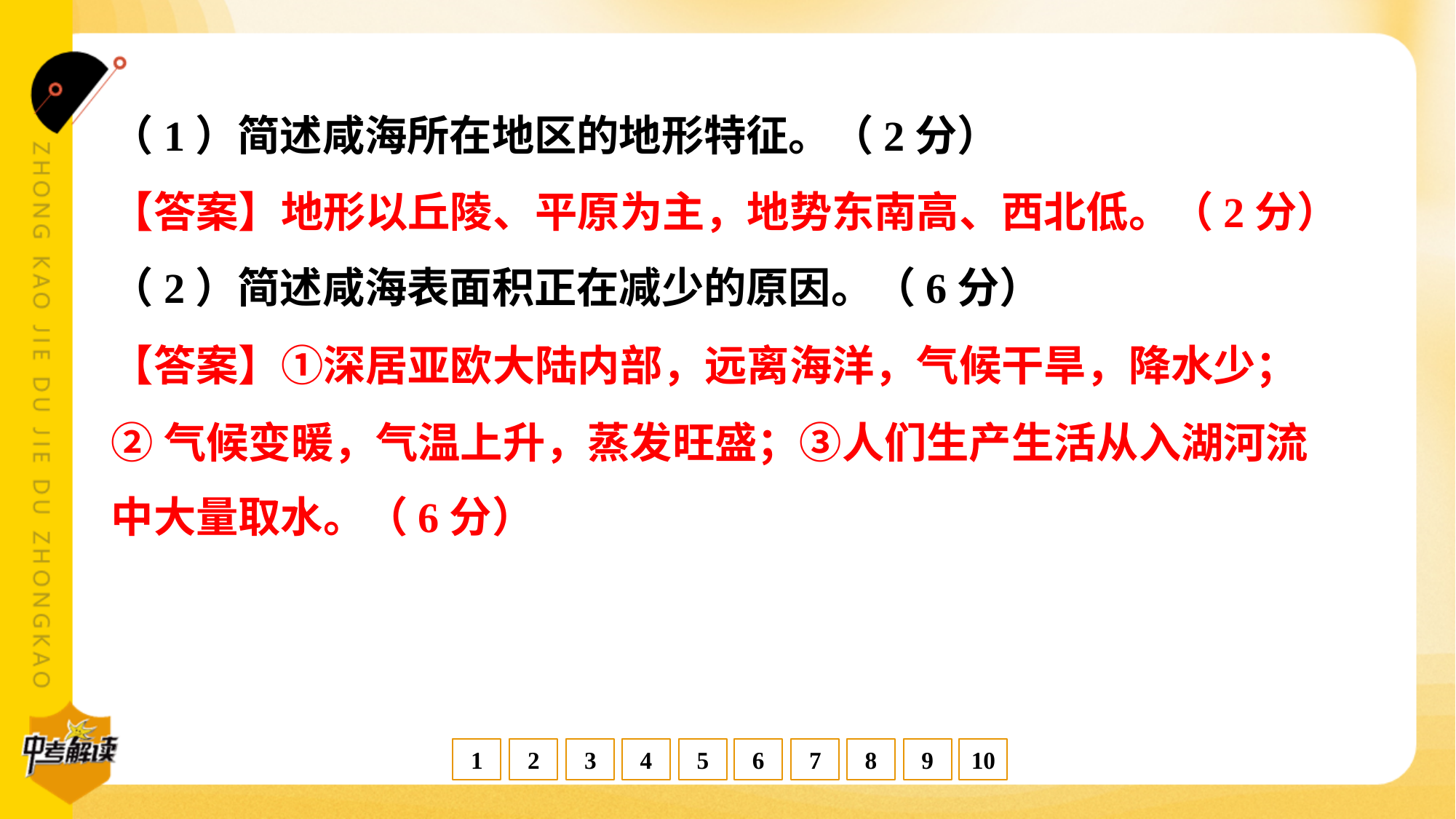

（1）简述咸海所在地区的地形特征。（2分）
【答案】地形以丘陵、平原为主，地势东南高、西北低。（2分）
（2）简述咸海表面积正在减少的原因。（6分）
【答案】①深居亚欧大陆内部，远离海洋，气候干旱，降水少；
②气候变暖，气温上升，蒸发旺盛；③人们生产生活从入湖河流
中大量取水。（6分）